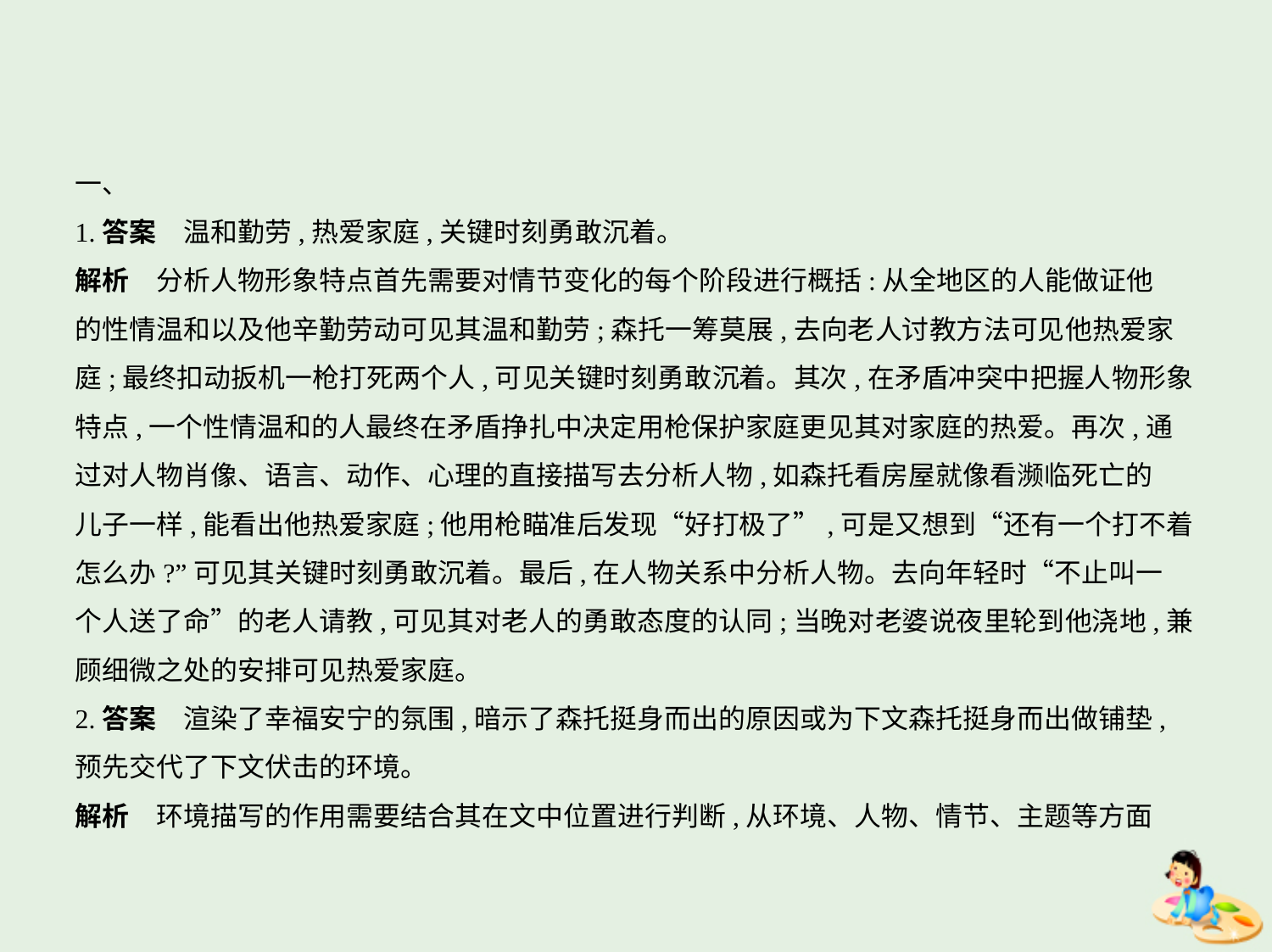

一、
1.答案　温和勤劳,热爱家庭,关键时刻勇敢沉着。
解析　分析人物形象特点首先需要对情节变化的每个阶段进行概括:从全地区的人能做证他
的性情温和以及他辛勤劳动可见其温和勤劳;森托一筹莫展,去向老人讨教方法可见他热爱家
庭;最终扣动扳机一枪打死两个人,可见关键时刻勇敢沉着。其次,在矛盾冲突中把握人物形象
特点,一个性情温和的人最终在矛盾挣扎中决定用枪保护家庭更见其对家庭的热爱。再次,通
过对人物肖像、语言、动作、心理的直接描写去分析人物,如森托看房屋就像看濒临死亡的
儿子一样,能看出他热爱家庭;他用枪瞄准后发现“好打极了”,可是又想到“还有一个打不着
怎么办?”可见其关键时刻勇敢沉着。最后,在人物关系中分析人物。去向年轻时“不止叫一
个人送了命”的老人请教,可见其对老人的勇敢态度的认同;当晚对老婆说夜里轮到他浇地,兼
顾细微之处的安排可见热爱家庭。
2.答案　渲染了幸福安宁的氛围,暗示了森托挺身而出的原因或为下文森托挺身而出做铺垫,
预先交代了下文伏击的环境。
解析　环境描写的作用需要结合其在文中位置进行判断,从环境、人物、情节、主题等方面